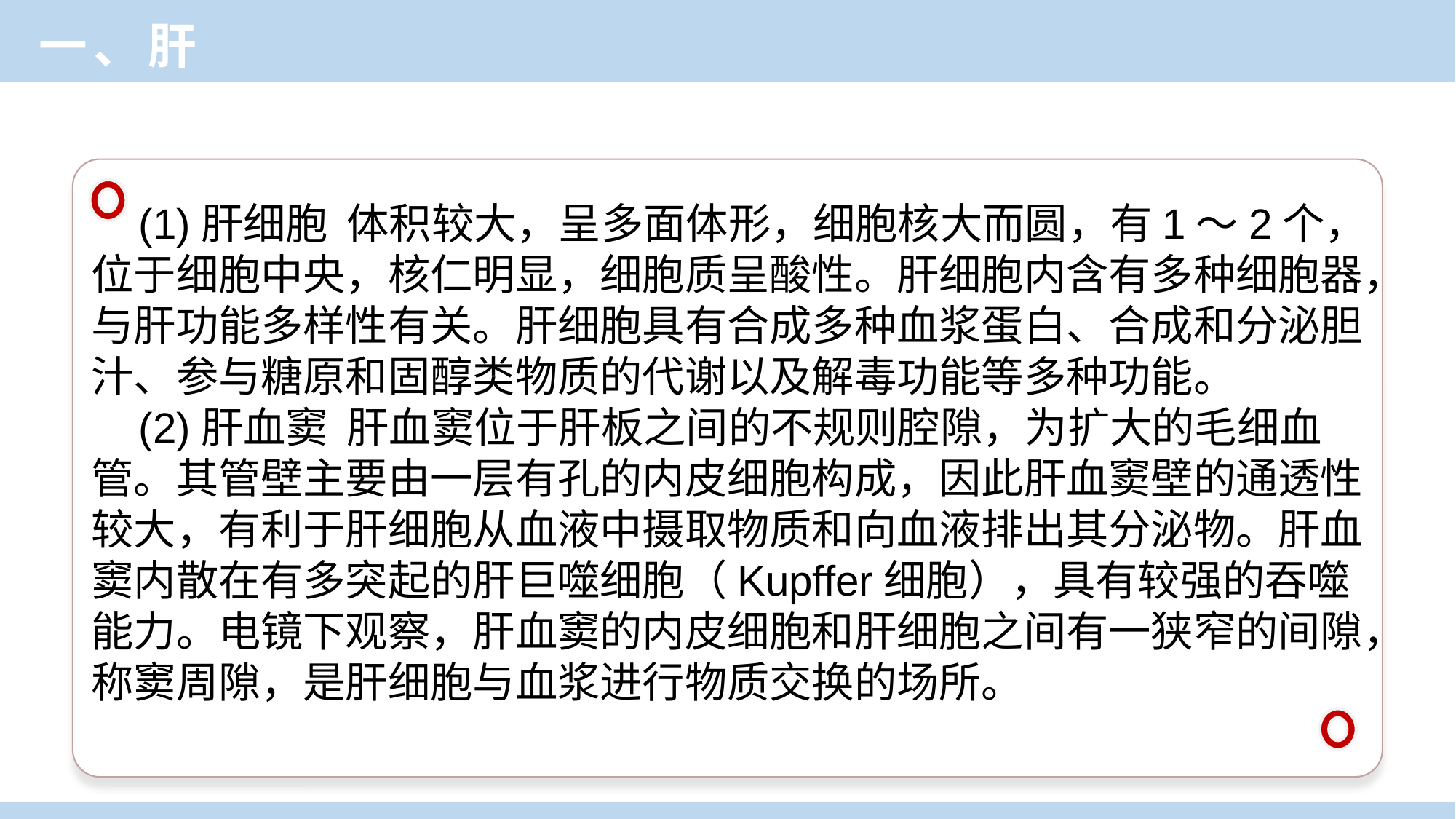

一、肝
    (1)肝细胞  体积较大，呈多面体形，细胞核大而圆，有1～2个，位于细胞中央，核仁明显，细胞质呈酸性。肝细胞内含有多种细胞器，与肝功能多样性有关。肝细胞具有合成多种血浆蛋白、合成和分泌胆汁、参与糖原和固醇类物质的代谢以及解毒功能等多种功能。
    (2)肝血窦  肝血窦位于肝板之间的不规则腔隙，为扩大的毛细血管。其管壁主要由一层有孔的内皮细胞构成，因此肝血窦壁的通透性较大，有利于肝细胞从血液中摄取物质和向血液排出其分泌物。肝血窦内散在有多突起的肝巨噬细胞（Kupffer细胞），具有较强的吞噬能力。电镜下观察，肝血窦的内皮细胞和肝细胞之间有一狭窄的间隙，称窦周隙，是肝细胞与血浆进行物质交换的场所。